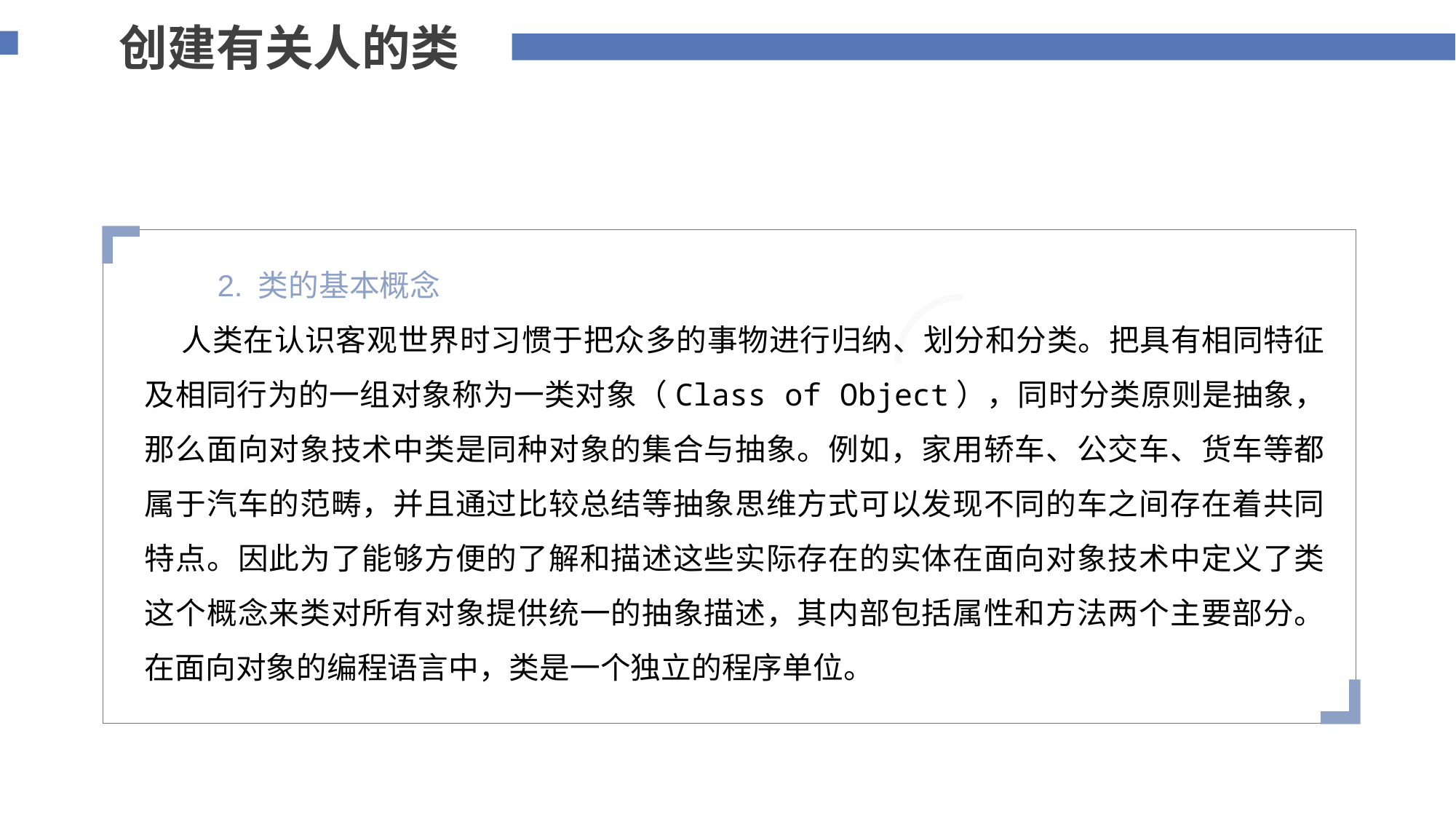

创建有关人的类

    2. 类的基本概念
    人类在认识客观世界时习惯于把众多的事物进行归纳、划分和分类。把具有相同特征及相同行为的一组对象称为一类对象（Class of Object），同时分类原则是抽象，那么面向对象技术中类是同种对象的集合与抽象。例如，家用轿车、公交车、货车等都属于汽车的范畴，并且通过比较总结等抽象思维方式可以发现不同的车之间存在着共同特点。因此为了能够方便的了解和描述这些实际存在的实体在面向对象技术中定义了类这个概念来类对所有对象提供统一的抽象描述，其内部包括属性和方法两个主要部分。在面向对象的编程语言中，类是一个独立的程序单位。
添加标题内容
您的内容打在这里，或者通过复制您的文本后，在此框中选择粘贴，并选择只保留文字。

75%